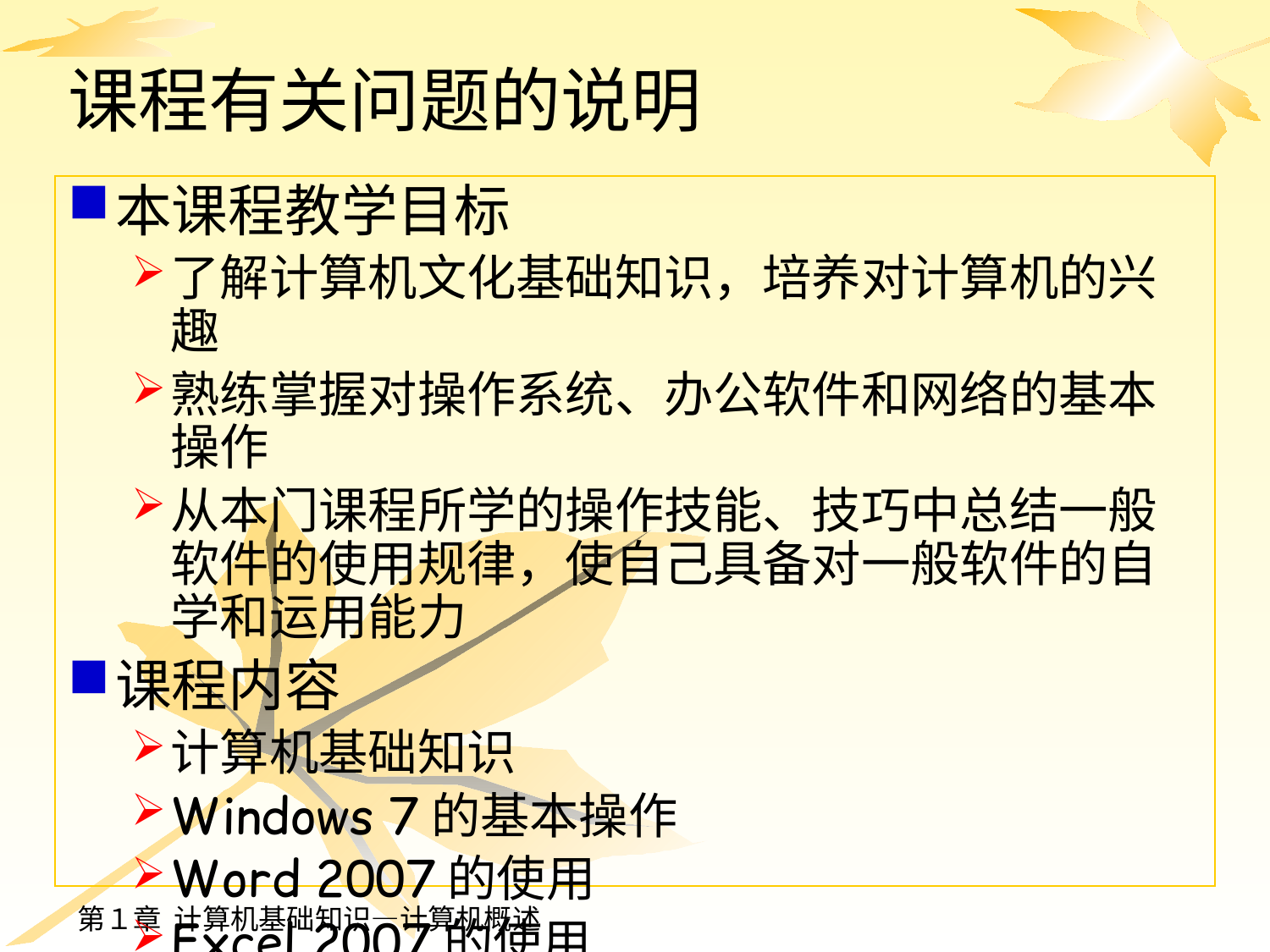

# 课程有关问题的说明
本课程教学目标
了解计算机文化基础知识，培养对计算机的兴趣
熟练掌握对操作系统、办公软件和网络的基本操作
从本门课程所学的操作技能、技巧中总结一般软件的使用规律，使自己具备对一般软件的自学和运用能力
课程内容
计算机基础知识
Windows 7的基本操作
Word 2007的使用
Excel 2007的使用
PowerPoint 2007的使用
计算机网络应用